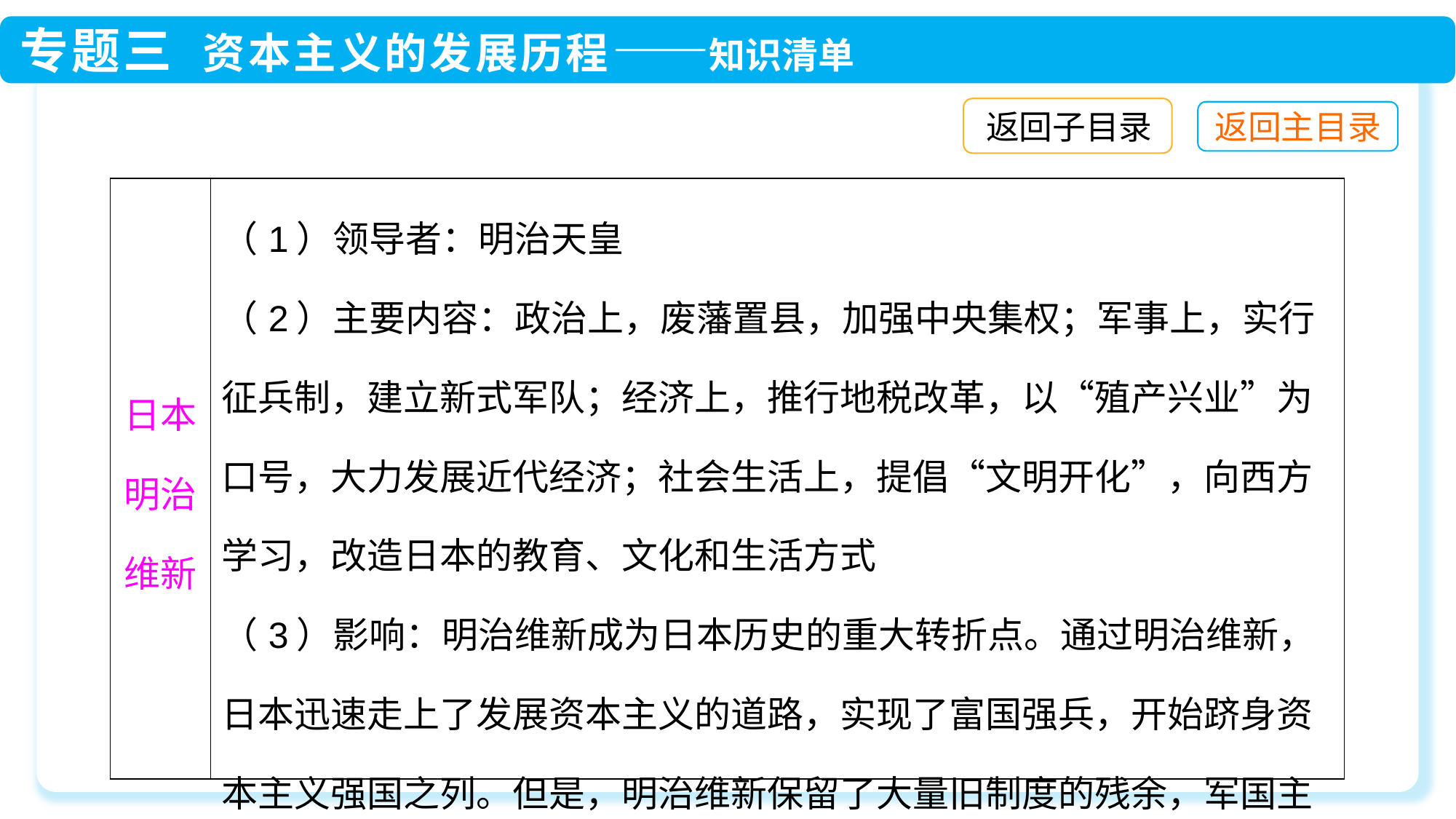

返回子目录
| 日本明治维新 | （1）领导者：明治天皇 （2）主要内容：政治上，废藩置县，加强中央集权；军事上，实行征兵制，建立新式军队；经济上，推行地税改革，以“殖产兴业”为口号，大力发展近代经济；社会生活上，提倡“文明开化”，向西方学习，改造日本的教育、文化和生活方式 （3）影响：明治维新成为日本历史的重大转折点。通过明治维新，日本迅速走上了发展资本主义的道路，实现了富国强兵，开始跻身资本主义强国之列。但是，明治维新保留了大量旧制度的残余，军国主义色彩浓厚。日本强大起来后，很快走上了对外侵略扩张的道路 |
| --- | --- |